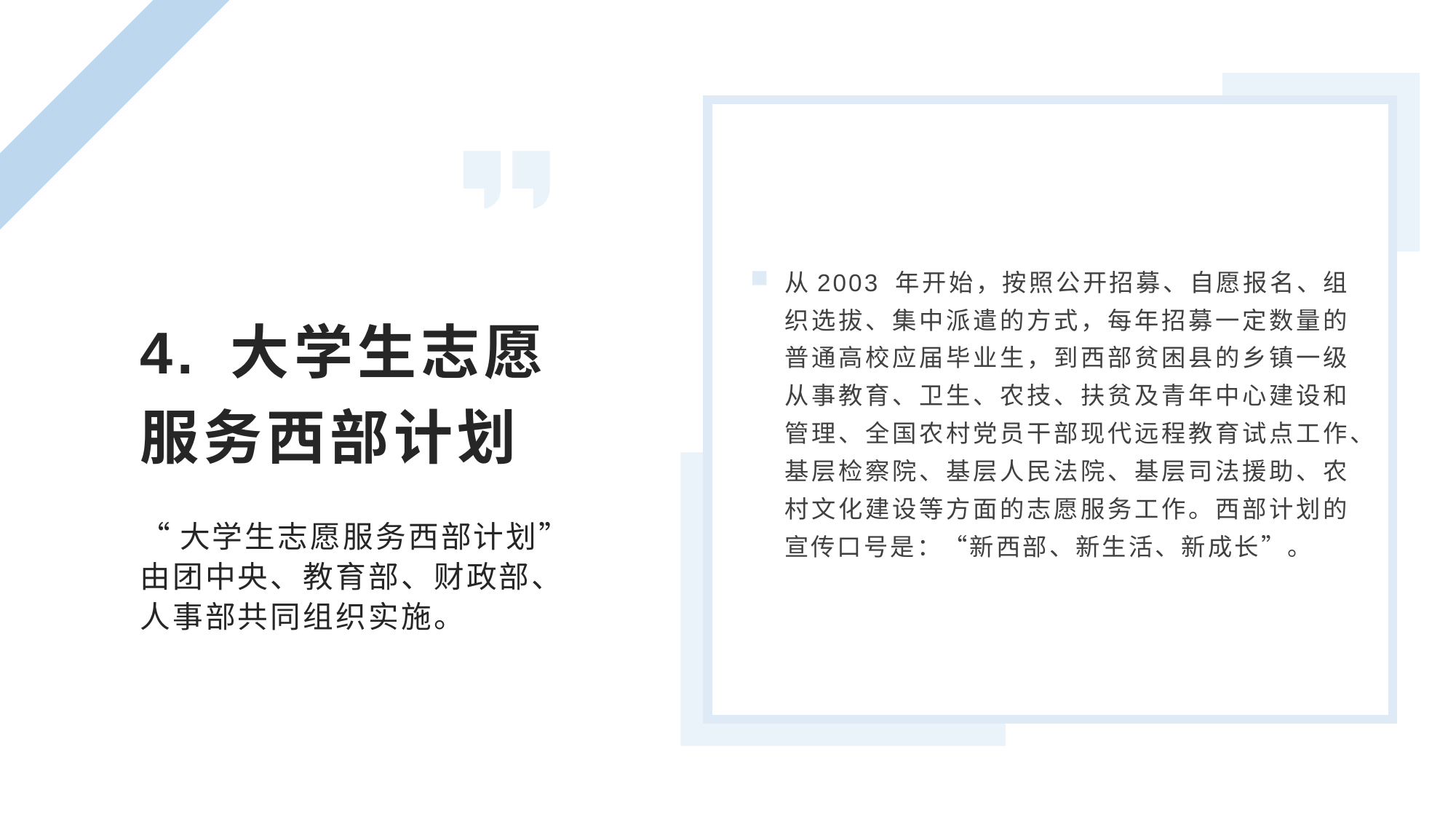

4. 大学生志愿服务西部计划
从2003 年开始，按照公开招募、自愿报名、组织选拔、集中派遣的方式，每年招募一定数量的普通高校应届毕业生，到西部贫困县的乡镇一级从事教育、卫生、农技、扶贫及青年中心建设和管理、全国农村党员干部现代远程教育试点工作、基层检察院、基层人民法院、基层司法援助、农村文化建设等方面的志愿服务工作。西部计划的宣传口号是：“新西部、新生活、新成长”。

“大学生志愿服务西部计划”由团中央、教育部、财政部、人事部共同组织实施。